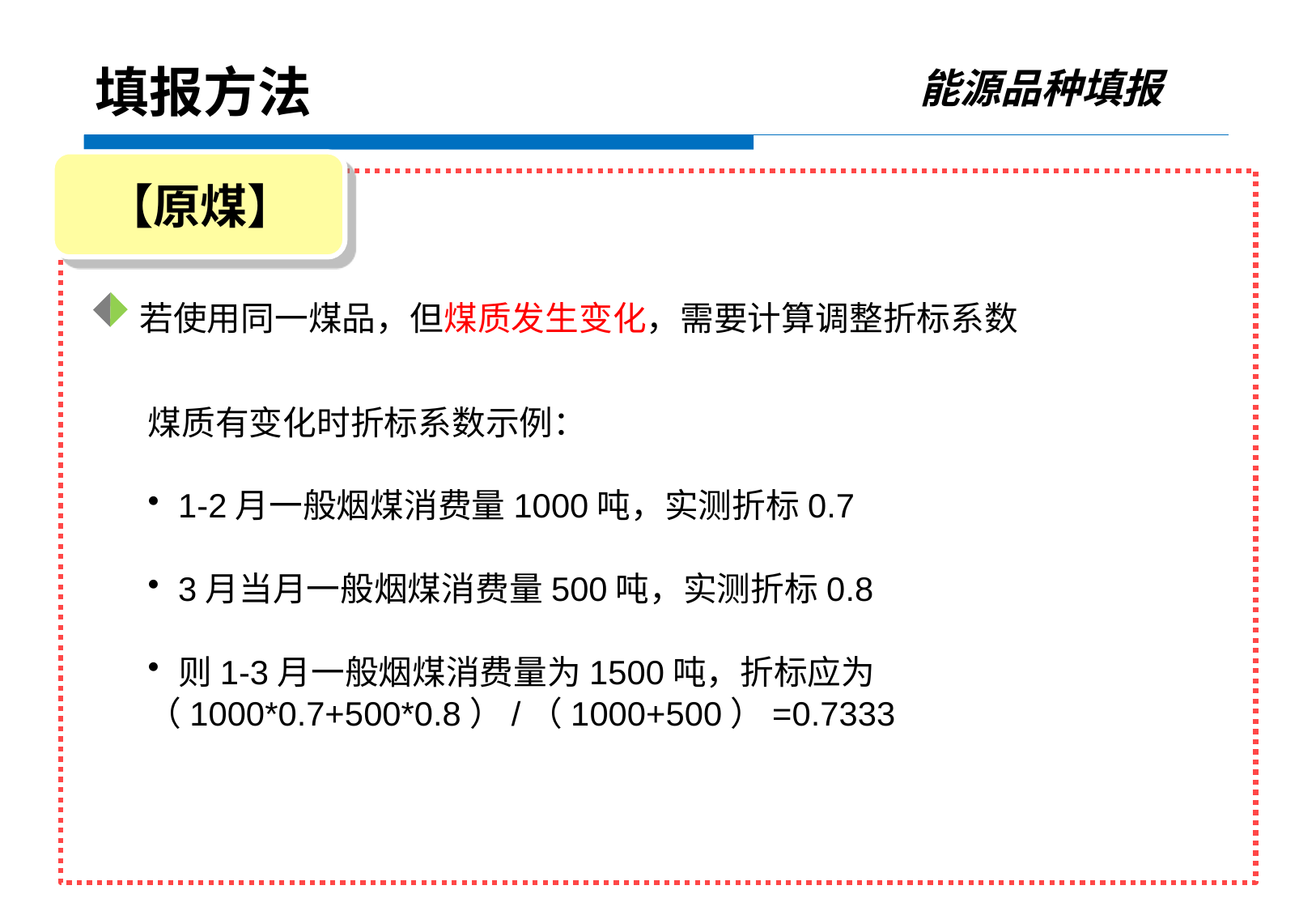

能源品种填报
填报方法

【原煤】

若使用同一煤品，但煤质发生变化，需要计算调整折标系数

煤质有变化时折标系数示例：

1-2月一般烟煤消费量1000吨，实测折标0.7

3月当月一般烟煤消费量500吨，实测折标0.8

则1-3月一般烟煤消费量为1500吨，折标应为
（1000*0.7+500*0.8）/（1000+500）=0.7333